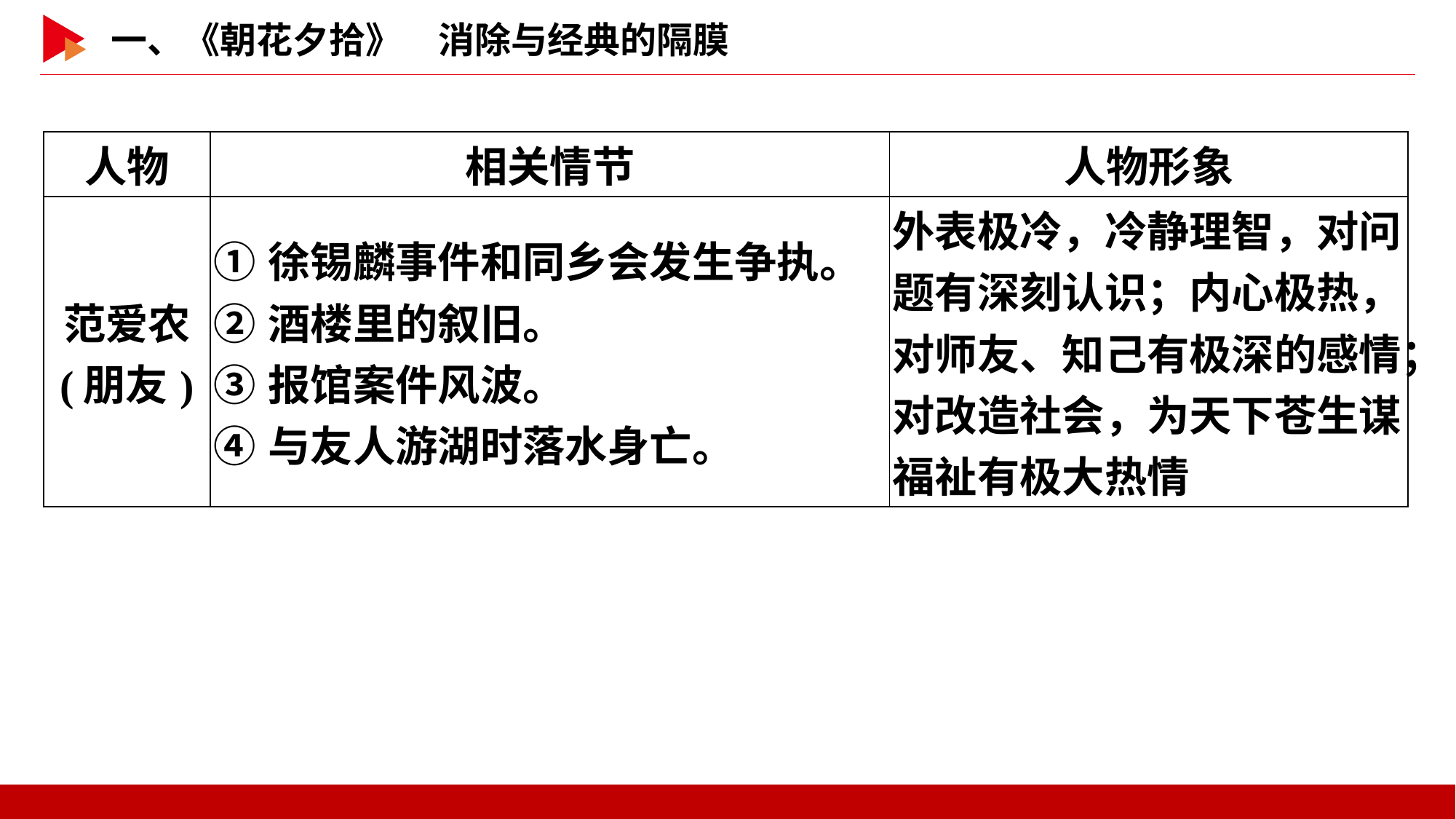

| 人物 | 相关情节 | 人物形象 |
| --- | --- | --- |
| 范爱农 (朋友) | ①徐锡麟事件和同乡会发生争执。 ②酒楼里的叙旧。 ③报馆案件风波。 ④与友人游湖时落水身亡。 | 外表极冷，冷静理智，对问题有深刻认识；内心极热，对师友、知己有极深的感情；对改造社会，为天下苍生谋福祉有极大热情 |